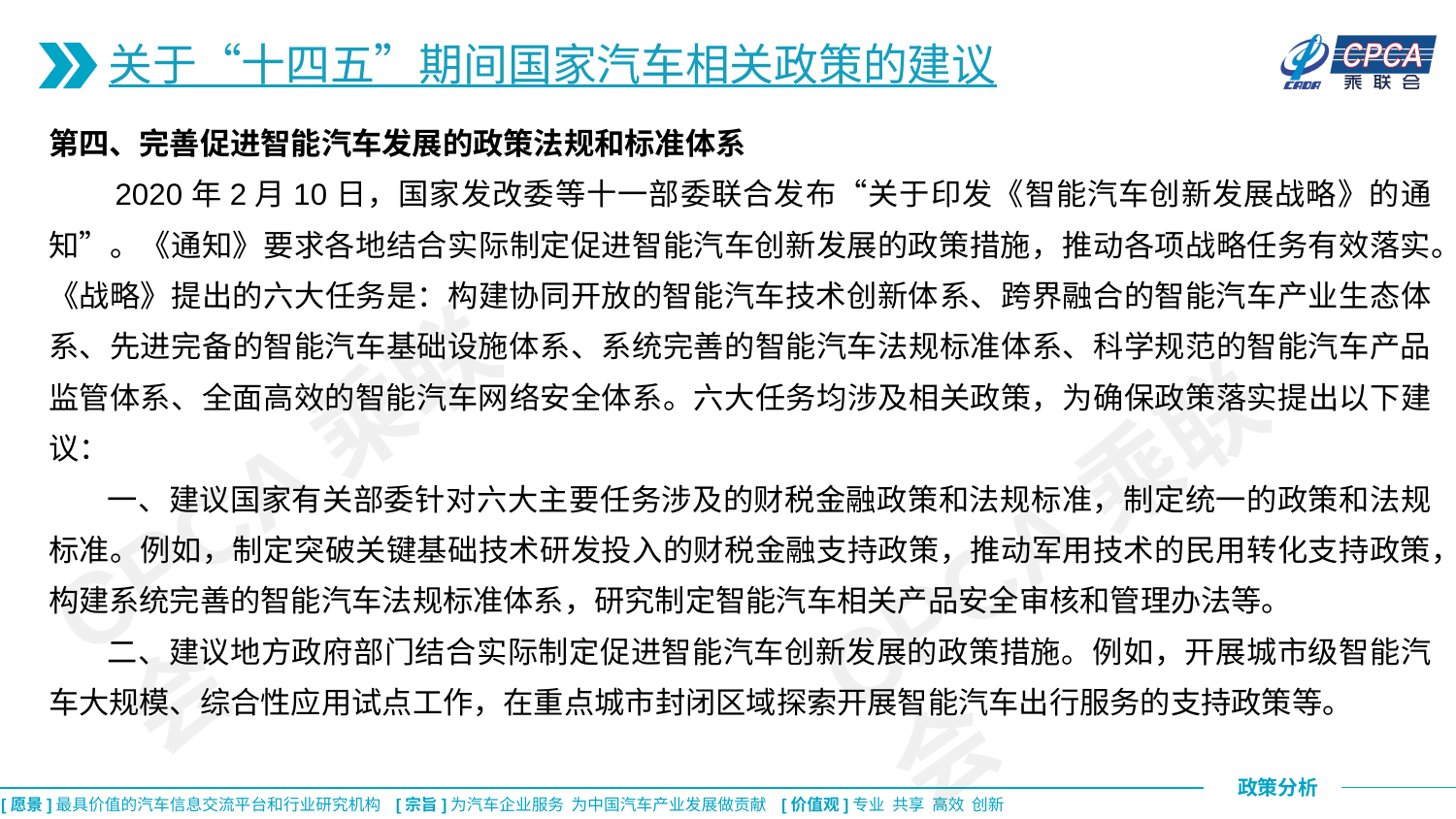

关于“十四五”期间国家汽车相关政策的建议
第四、完善促进智能汽车发展的政策法规和标准体系
       2020年2月10日，国家发改委等十一部委联合发布“关于印发《智能汽车创新发展战略》的通知”。《通知》要求各地结合实际制定促进智能汽车创新发展的政策措施，推动各项战略任务有效落实。《战略》提出的六大任务是：构建协同开放的智能汽车技术创新体系、跨界融合的智能汽车产业生态体系、先进完备的智能汽车基础设施体系、系统完善的智能汽车法规标准体系、科学规范的智能汽车产品监管体系、全面高效的智能汽车网络安全体系。六大任务均涉及相关政策，为确保政策落实提出以下建议：
       一、建议国家有关部委针对六大主要任务涉及的财税金融政策和法规标准，制定统一的政策和法规标准。例如，制定突破关键基础技术研发投入的财税金融支持政策，推动军用技术的民用转化支持政策，构建系统完善的智能汽车法规标准体系，研究制定智能汽车相关产品安全审核和管理办法等。
       二、建议地方政府部门结合实际制定促进智能汽车创新发展的政策措施。例如，开展城市级智能汽车大规模、综合性应用试点工作，在重点城市封闭区域探索开展智能汽车出行服务的支持政策等。
CPCA乘联会
CPCA乘联会